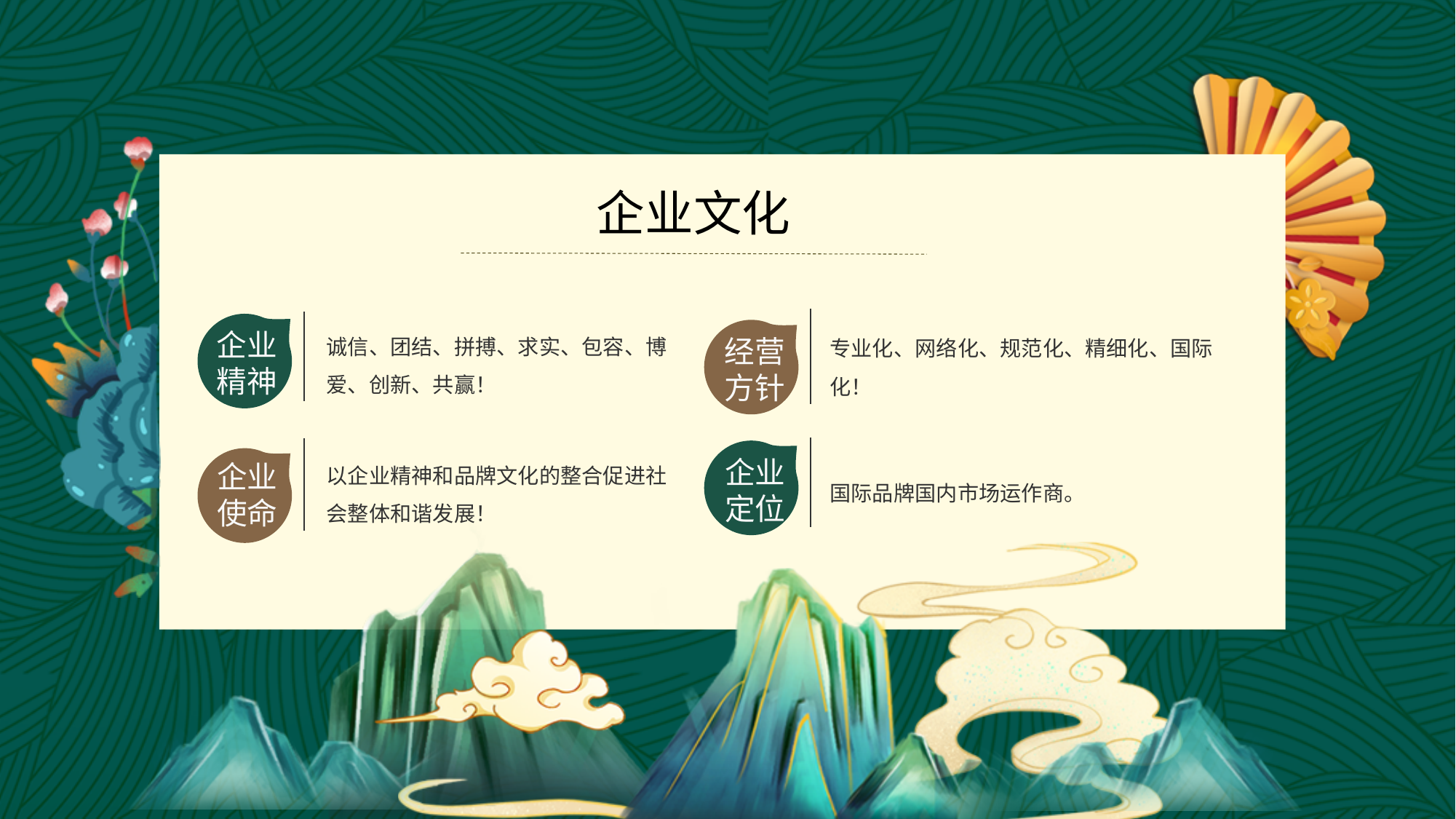

企业文化

诚信、团结、拼搏、求实、包容、博爱、创新、共赢！

专业化、网络化、规范化、精细化、国际化！
企业精神
经营方针

以企业精神和品牌文化的整合促进社会整体和谐发展！

企业
定位
企业使命
国际品牌国内市场运作商。